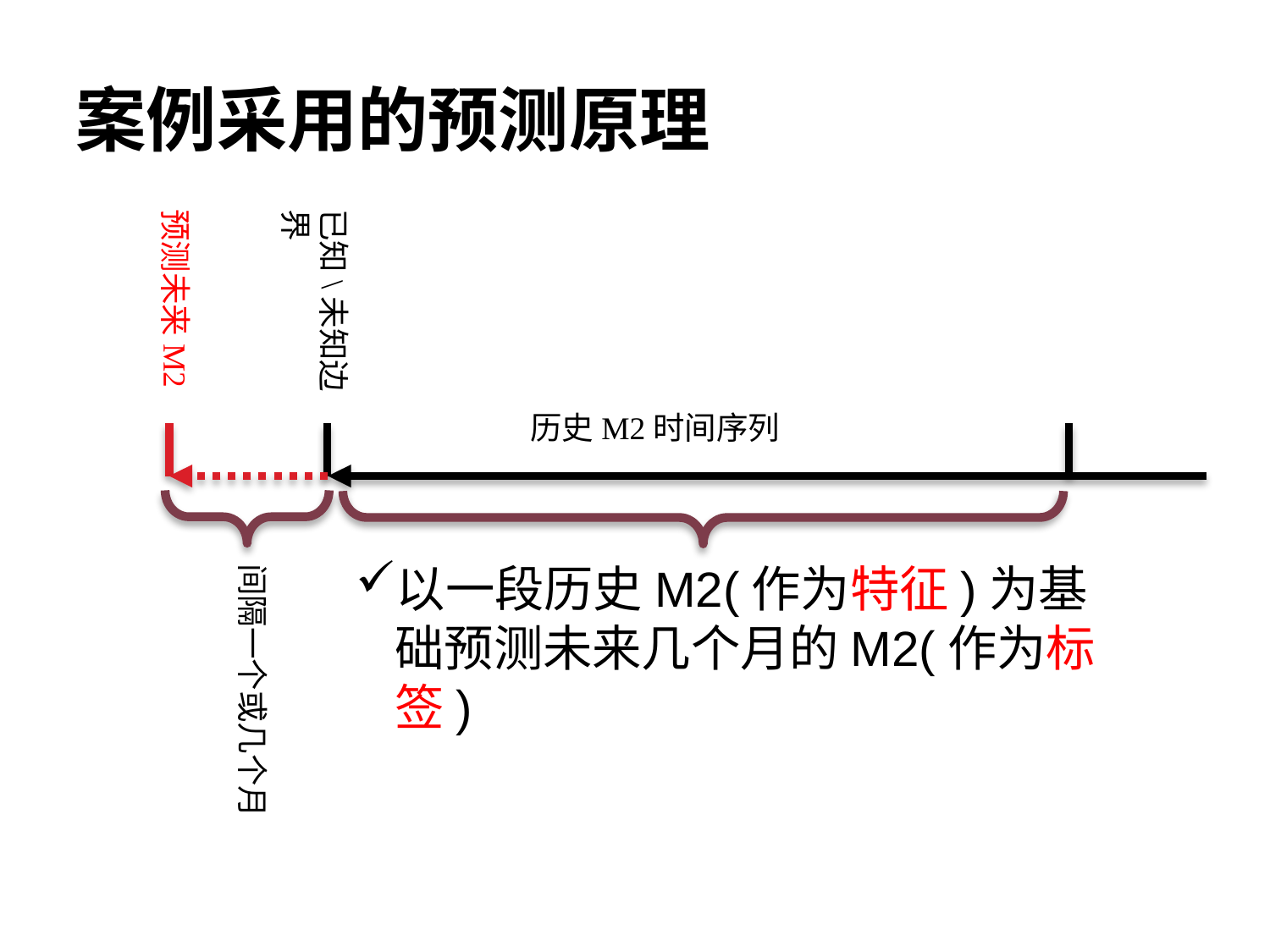

# 案例采用的预测原理

预测未来M2
已知\未知边界
历史M2时间序列

以一段历史M2(作为特征)为基础预测未来几个月的M2(作为标签)
间隔一个或几个月